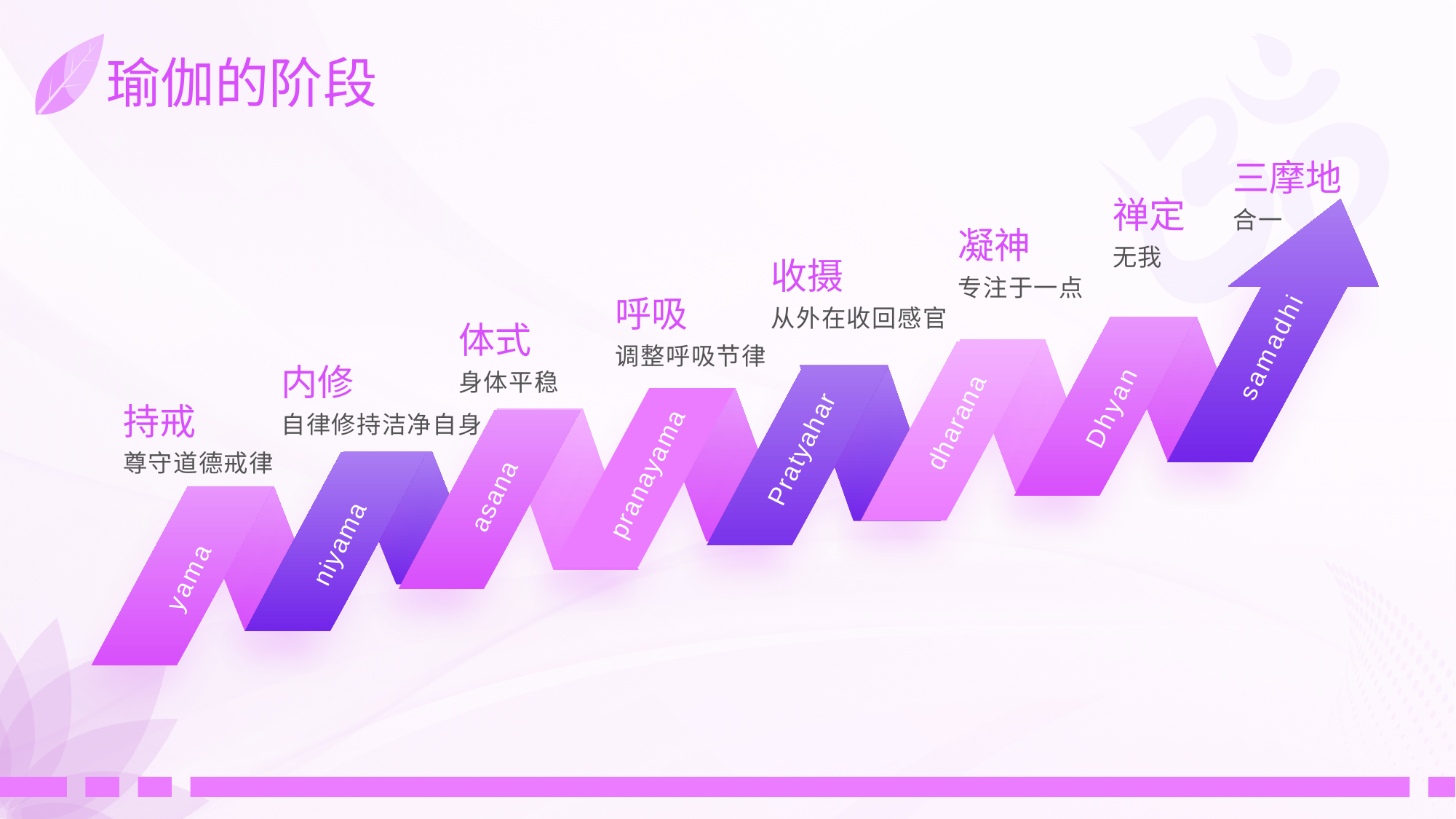

# 瑜伽的阶段
三摩地
禅定
合一

samadhi
凝神
无我
收摄
专注于一点
呼吸
从外在收回感官

Dhyan
体式
调整呼吸节律

dharana

身体平稳

Pratyahar
内修

pranayama

持戒
自律修持洁净自身

asana

niyama
尊守道德戒律

yama